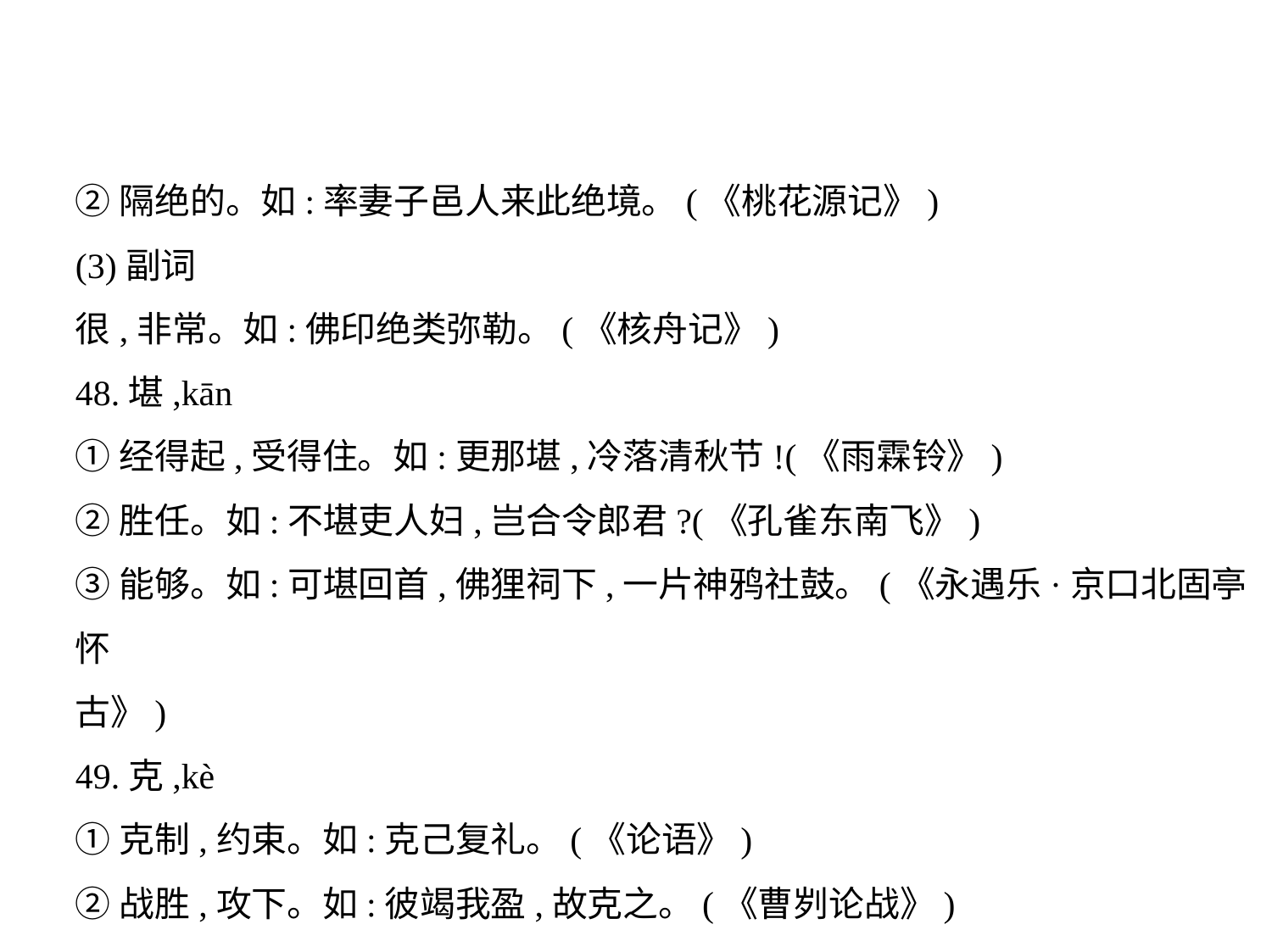

②隔绝的。如:率妻子邑人来此绝境。(《桃花源记》)
(3)副词
很,非常。如:佛印绝类弥勒。(《核舟记》)
48.堪,kān
①经得起,受得住。如:更那堪,冷落清秋节!(《雨霖铃》)
②胜任。如:不堪吏人妇,岂合令郎君?(《孔雀东南飞》)
③能够。如:可堪回首,佛狸祠下,一片神鸦社鼓。(《永遇乐·京口北固亭怀
古》)
49.克,kè
①克制,约束。如:克己复礼。(《论语》)
②战胜,攻下。如:彼竭我盈,故克之。(《曹刿论战》)